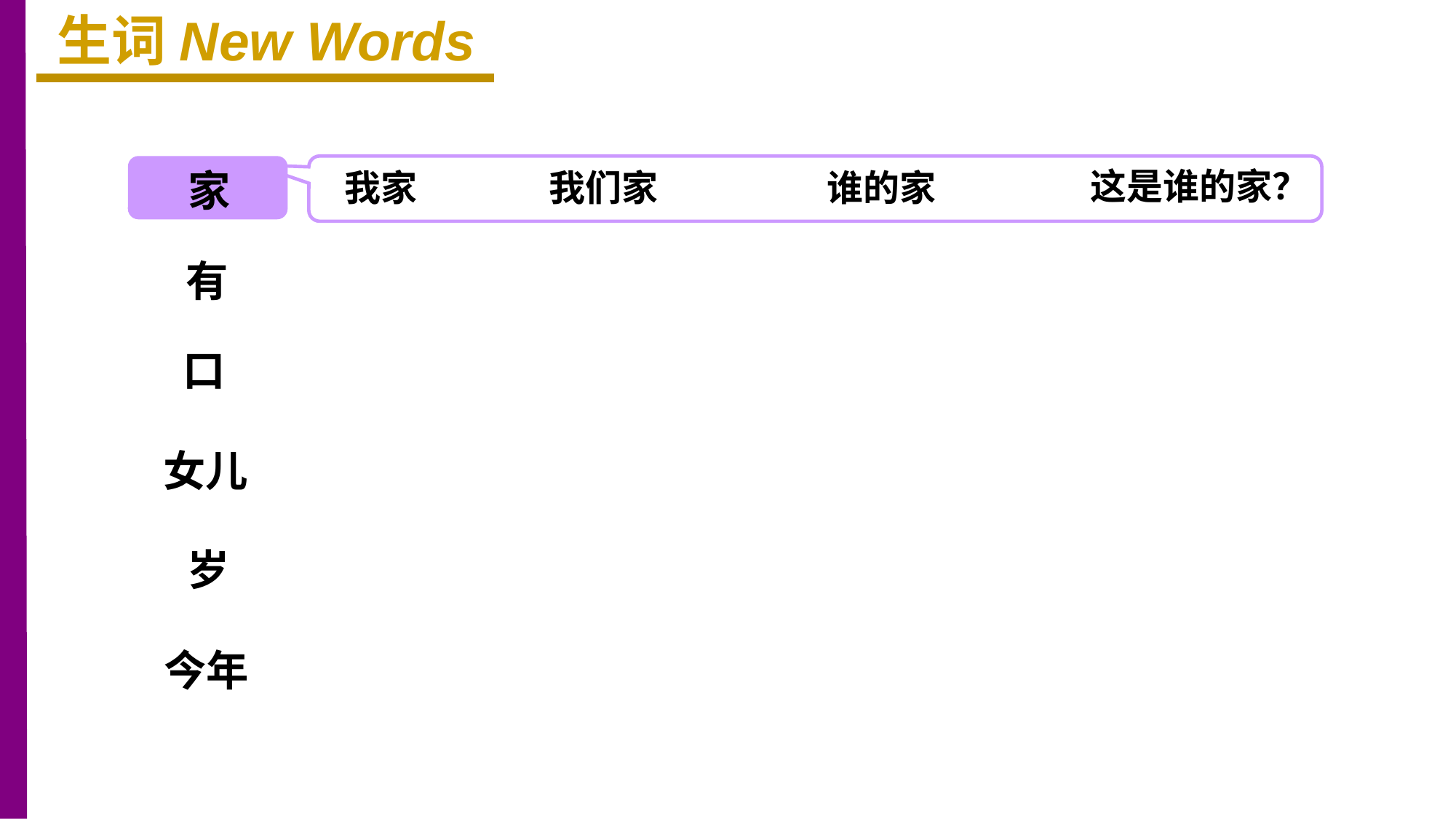

生词New Words

这是谁的家？
家
我家
我们家
谁的家
有
口
女儿
岁
今年